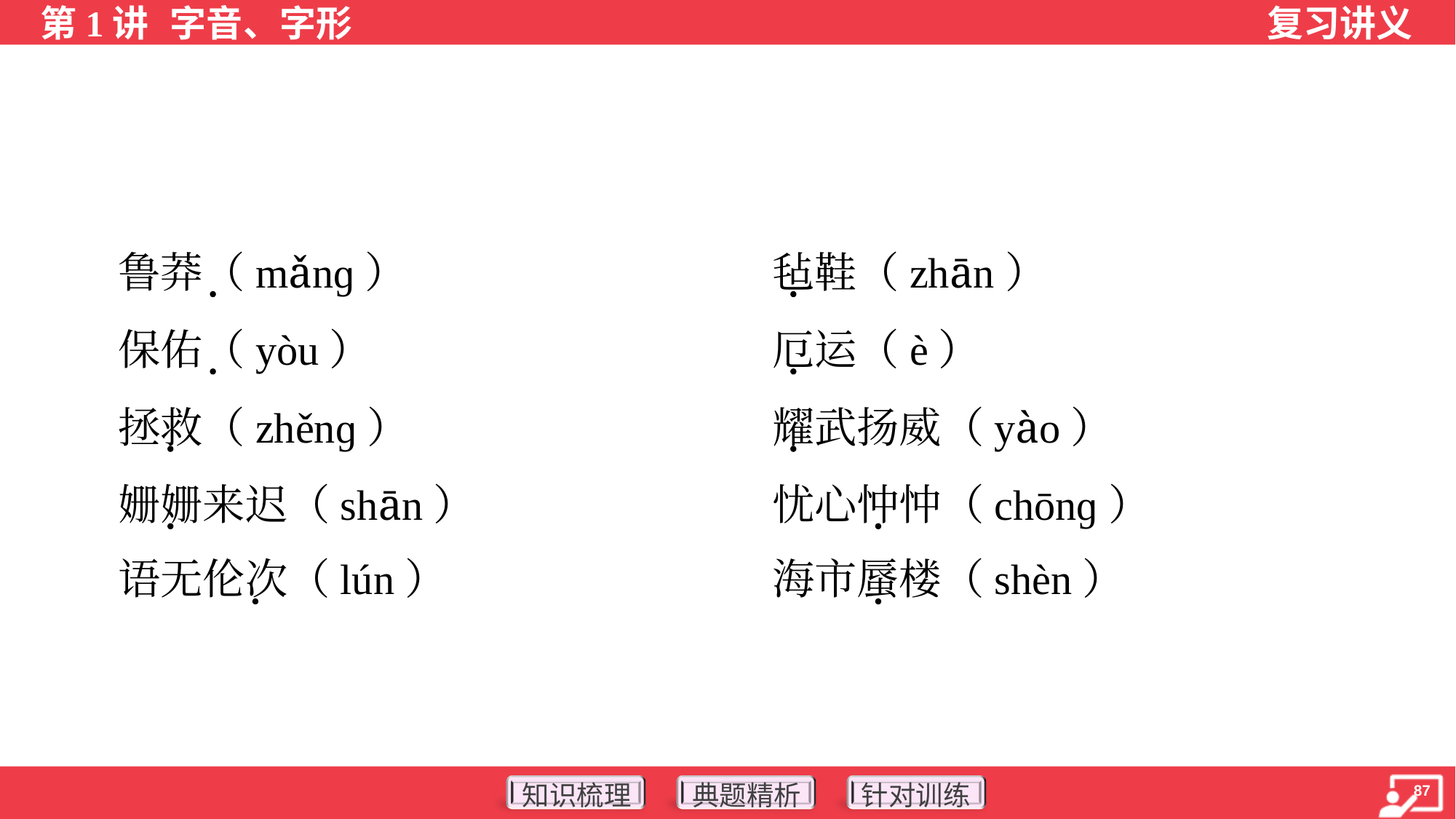

鲁莽（mǎnɡ）	毡鞋（zhān）
    保佑（yòu）	厄运（è）
    拯救（zhěnɡ）	耀武扬威（yào）
    姗姗来迟（shān）	忧心忡忡（chōnɡ）
    语无伦次（lún）	海市蜃楼（shèn）